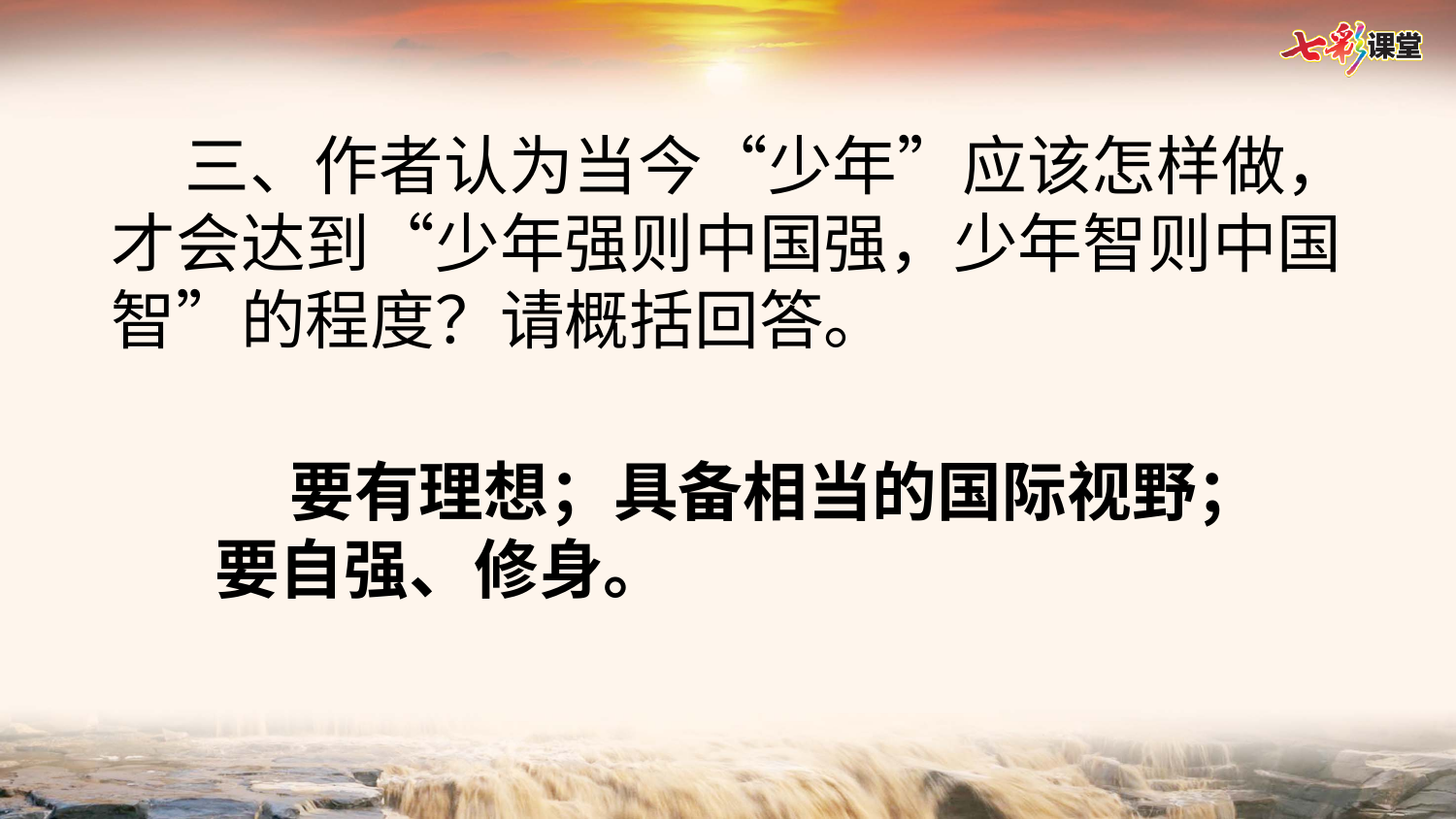

三、作者认为当今“少年”应该怎样做，才会达到“少年强则中国强，少年智则中国智”的程度？请概括回答。
    要有理想；具备相当的国际视野；要自强、修身。